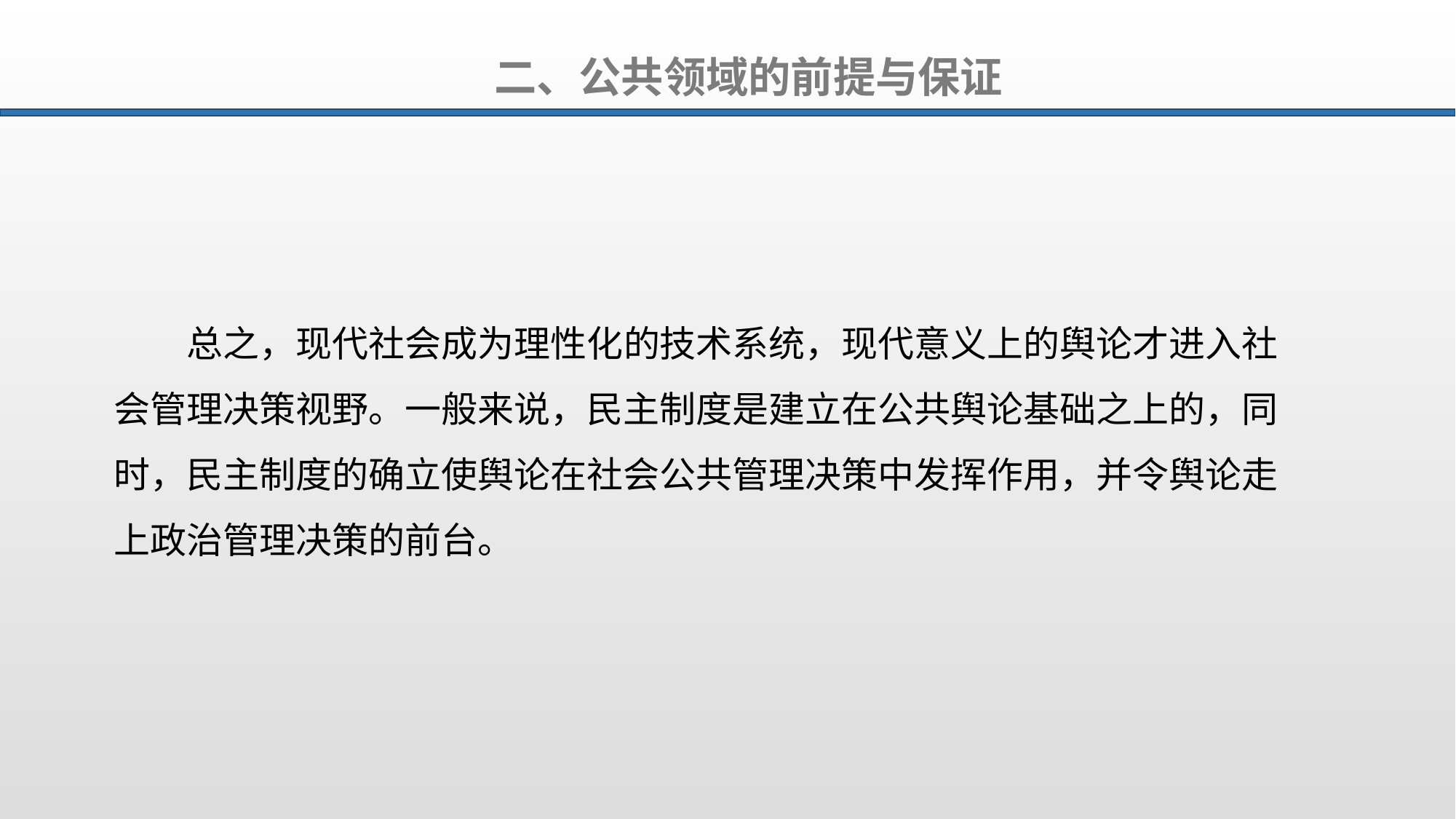

二、公共领域的前提与保证

总之，现代社会成为理性化的技术系统，现代意义上的舆论才进入社会管理决策视野。一般来说，民主制度是建立在公共舆论基础之上的，同时，民主制度的确立使舆论在社会公共管理决策中发挥作用，并令舆论走上政治管理决策的前台。